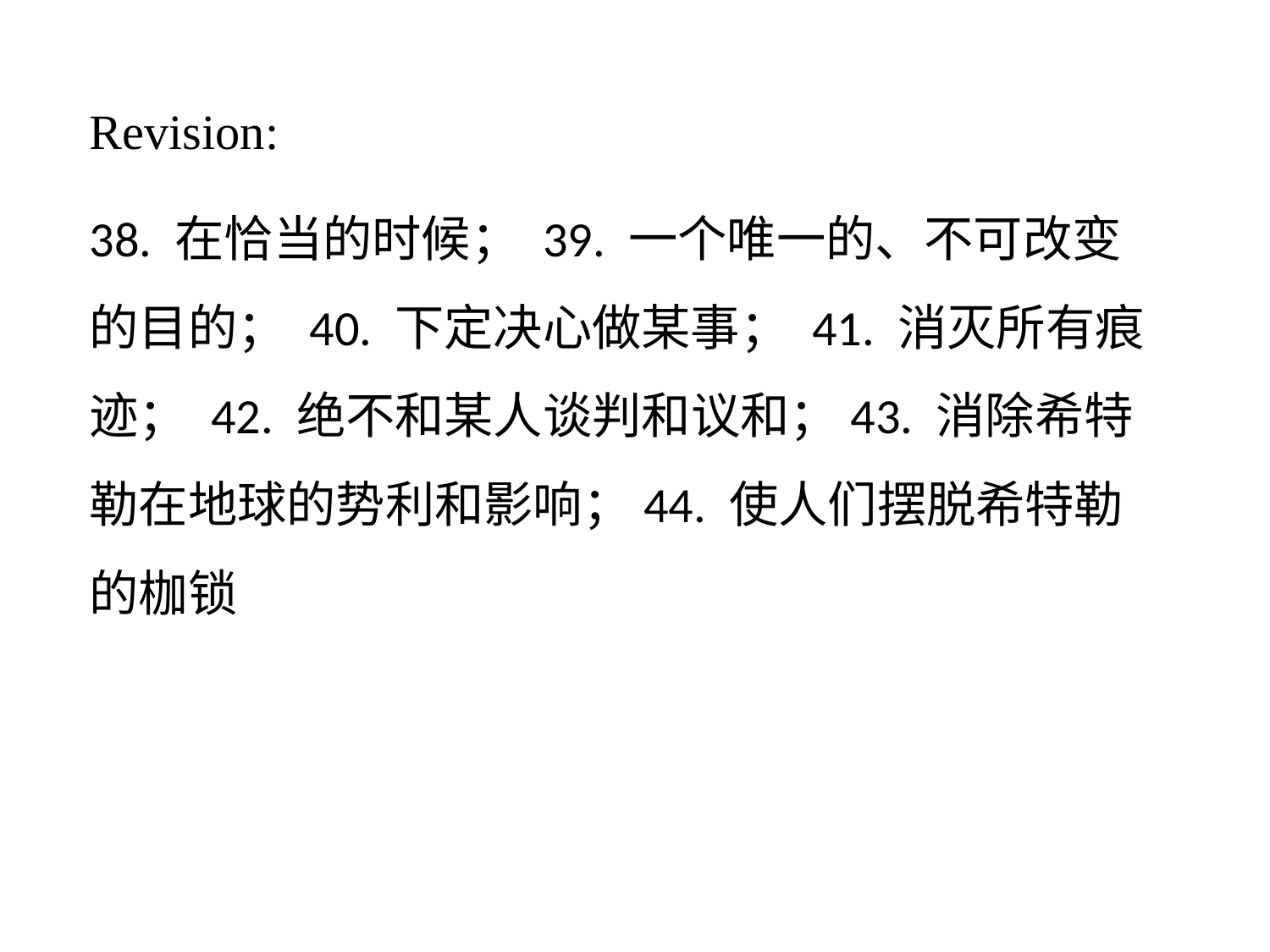

Revision:
38. 在恰当的时候； 39. 一个唯一的、不可改变的目的； 40. 下定决心做某事； 41. 消灭所有痕迹； 42. 绝不和某人谈判和议和；43. 消除希特勒在地球的势利和影响；44. 使人们摆脱希特勒的枷锁